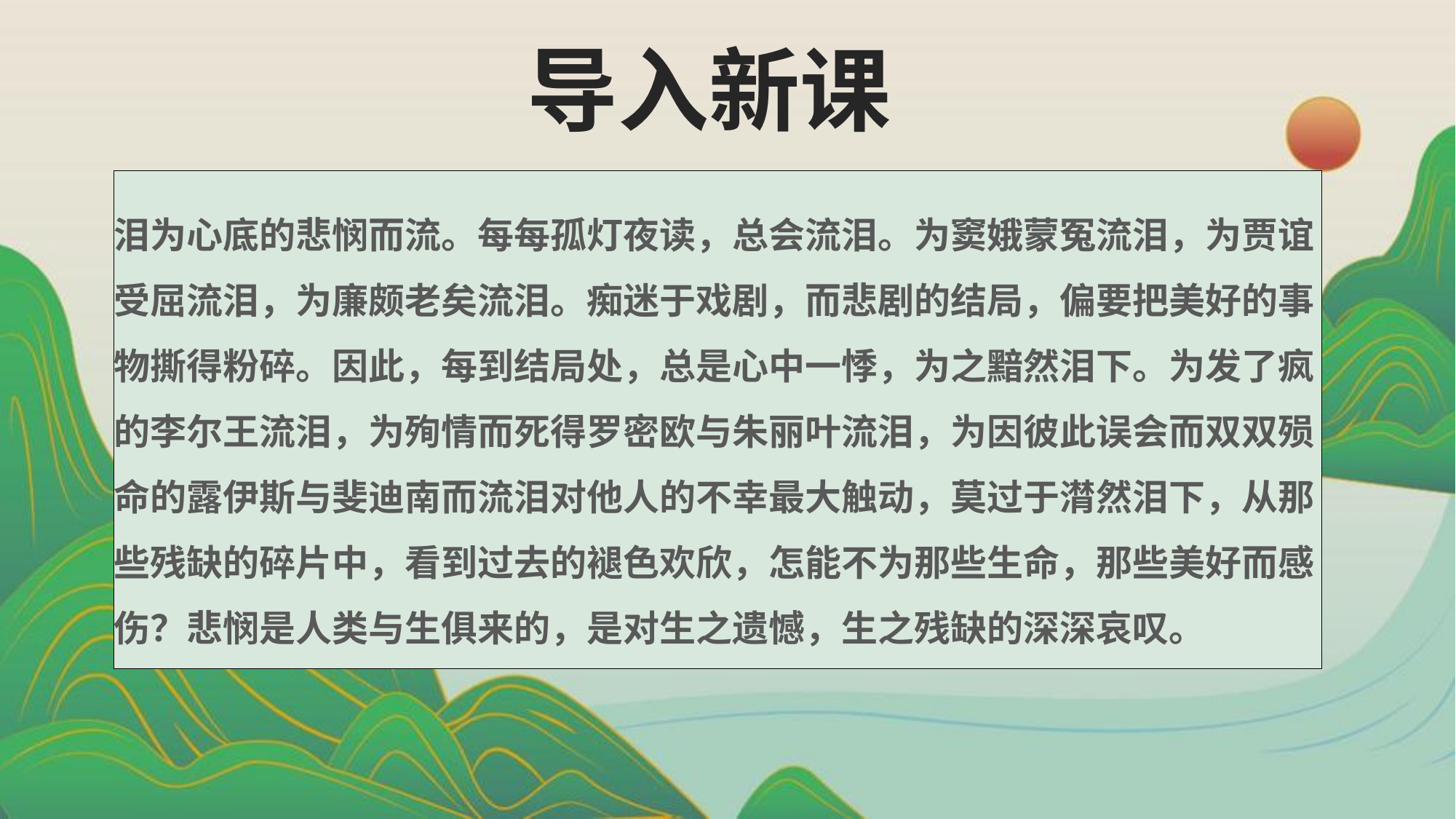

导入新课
泪为心底的悲悯而流。每每孤灯夜读，总会流泪。为窦娥蒙冤流泪，为贾谊受屈流泪，为廉颇老矣流泪。痴迷于戏剧，而悲剧的结局，偏要把美好的事物撕得粉碎。因此，每到结局处，总是心中一悸，为之黯然泪下。为发了疯的李尔王流泪，为殉情而死得罗密欧与朱丽叶流泪，为因彼此误会而双双殒命的露伊斯与斐迪南而流泪对他人的不幸最大触动，莫过于潸然泪下，从那些残缺的碎片中，看到过去的褪色欢欣，怎能不为那些生命，那些美好而感伤？悲悯是人类与生俱来的，是对生之遗憾，生之残缺的深深哀叹。